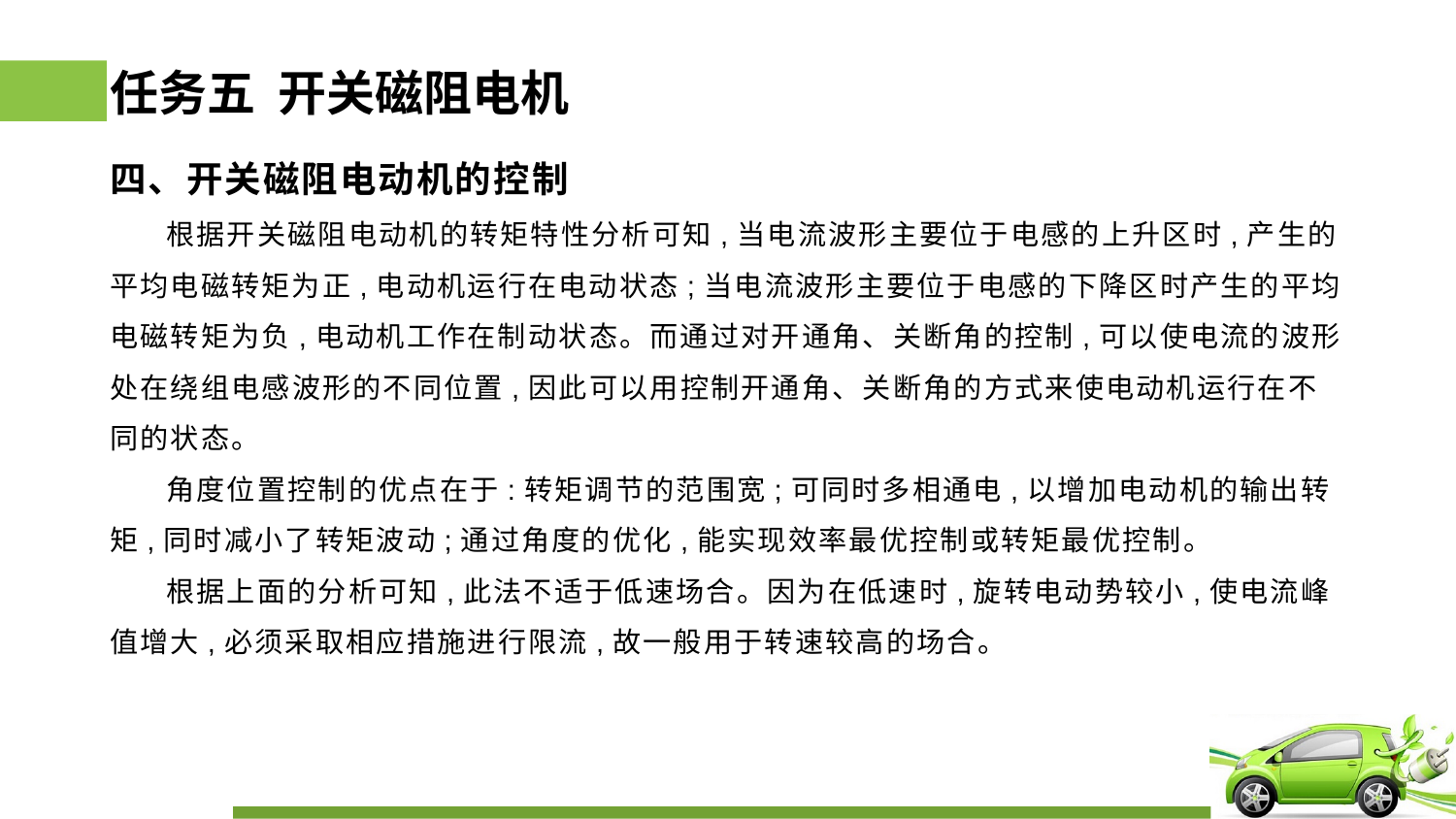

# 任务五  开关磁阻电机
四、开关磁阻电动机的控制
      根据开关磁阻电动机的转矩特性分析可知,当电流波形主要位于电感的上升区时,产生的平均电磁转矩为正,电动机运行在电动状态;当电流波形主要位于电感的下降区时产生的平均电磁转矩为负,电动机工作在制动状态。而通过对开通角、关断角的控制,可以使电流的波形处在绕组电感波形的不同位置,因此可以用控制开通角、关断角的方式来使电动机运行在不同的状态。
      角度位置控制的优点在于:转矩调节的范围宽;可同时多相通电,以增加电动机的输出转矩,同时减小了转矩波动;通过角度的优化,能实现效率最优控制或转矩最优控制。
      根据上面的分析可知,此法不适于低速场合。因为在低速时,旋转电动势较小,使电流峰值增大,必须采取相应措施进行限流,故一般用于转速较高的场合。